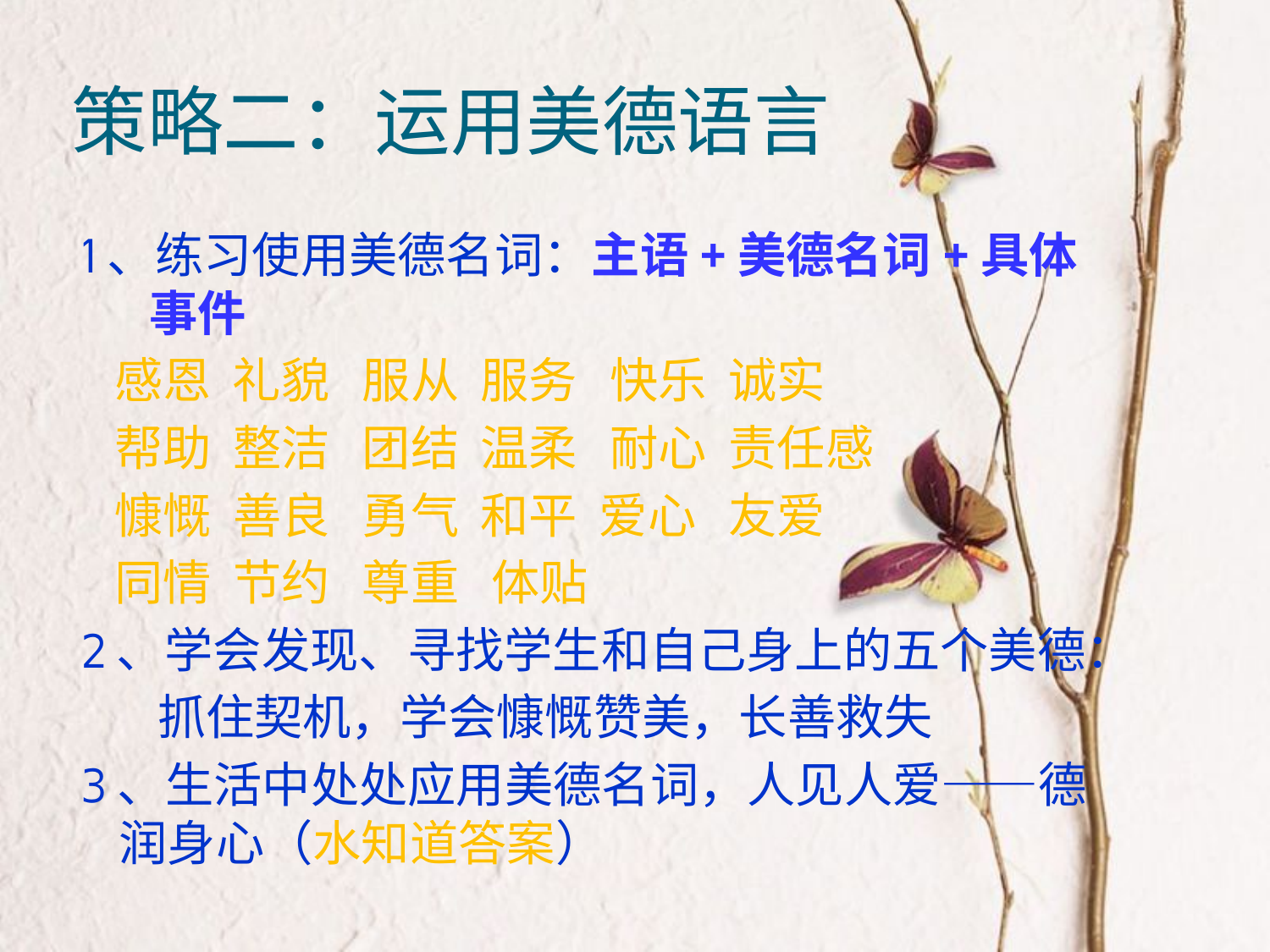

# 策略二：运用美德语言
1、练习使用美德名词：主语+美德名词+具体事件
  感恩  礼貌   服从  服务   快乐  诚实
  帮助  整洁   团结  温柔   耐心  责任感
  慷慨  善良   勇气  和平  爱心   友爱
  同情  节约   尊重   体贴
2、学会发现、寻找学生和自己身上的五个美德：
      抓住契机，学会慷慨赞美，长善救失
3、生活中处处应用美德名词，人见人爱——德润身心（水知道答案）